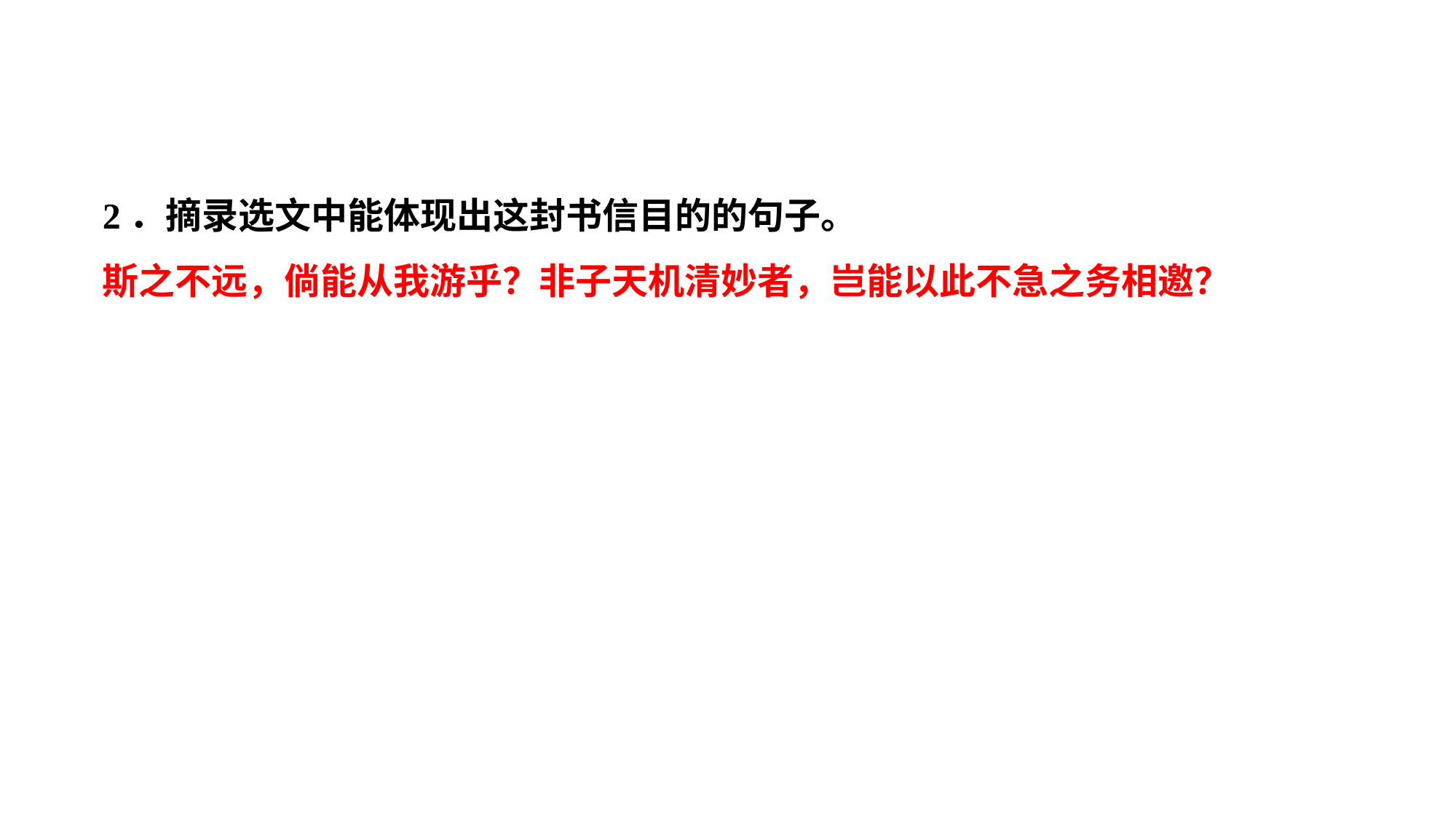

2．摘录选文中能体现出这封书信目的的句子。
斯之不远，倘能从我游乎？非子天机清妙者，岂能以此不急之务相邀？